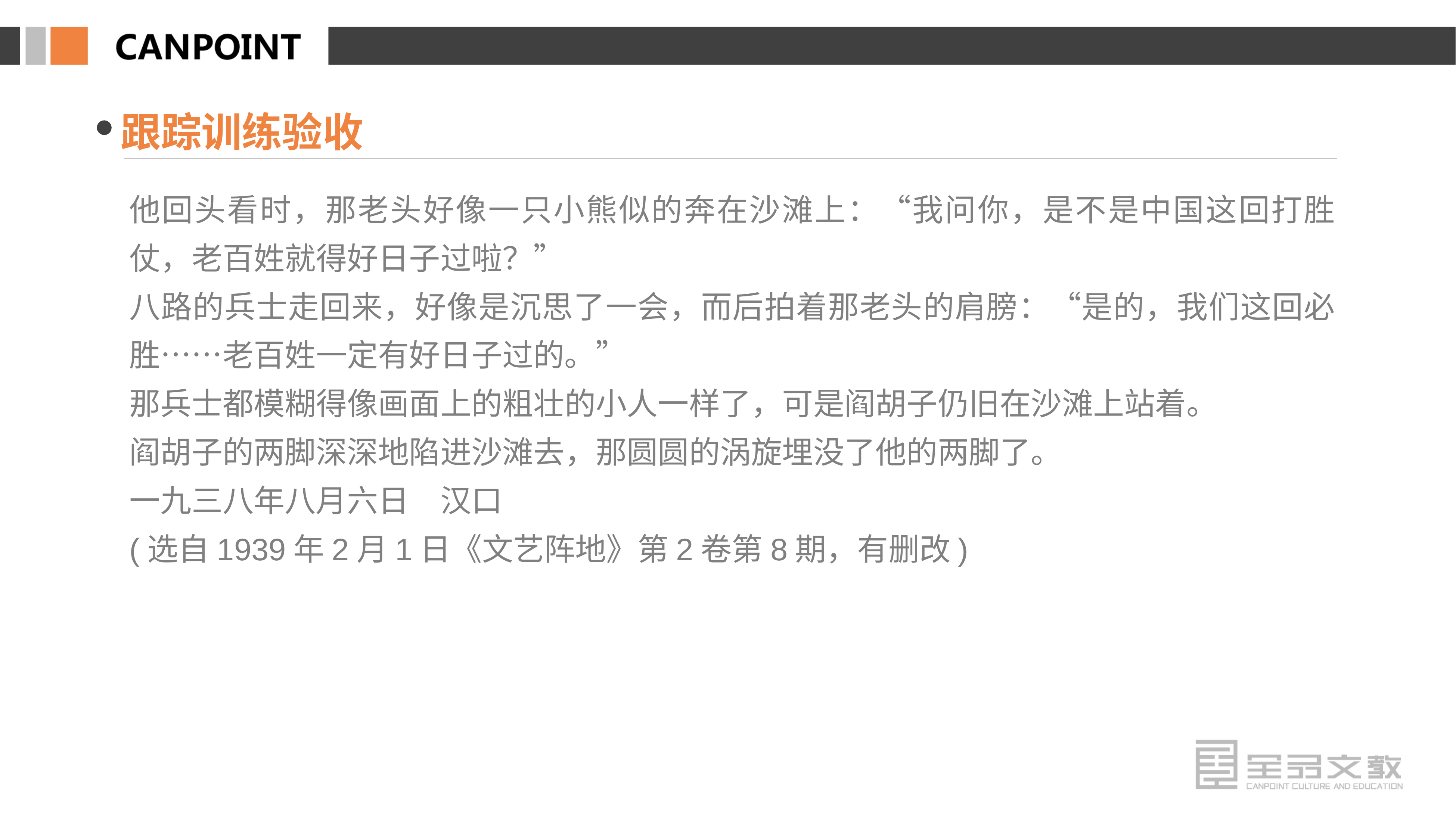

跟踪训练验收

他回头看时，那老头好像一只小熊似的奔在沙滩上：“我问你，是不是中国这回打胜仗，老百姓就得好日子过啦？”
八路的兵士走回来，好像是沉思了一会，而后拍着那老头的肩膀：“是的，我们这回必胜……老百姓一定有好日子过的。”
那兵士都模糊得像画面上的粗壮的小人一样了，可是阎胡子仍旧在沙滩上站着。
阎胡子的两脚深深地陷进沙滩去，那圆圆的涡旋埋没了他的两脚了。
一九三八年八月六日　汉口
(选自1939年2月1日《文艺阵地》第2卷第8期，有删改)